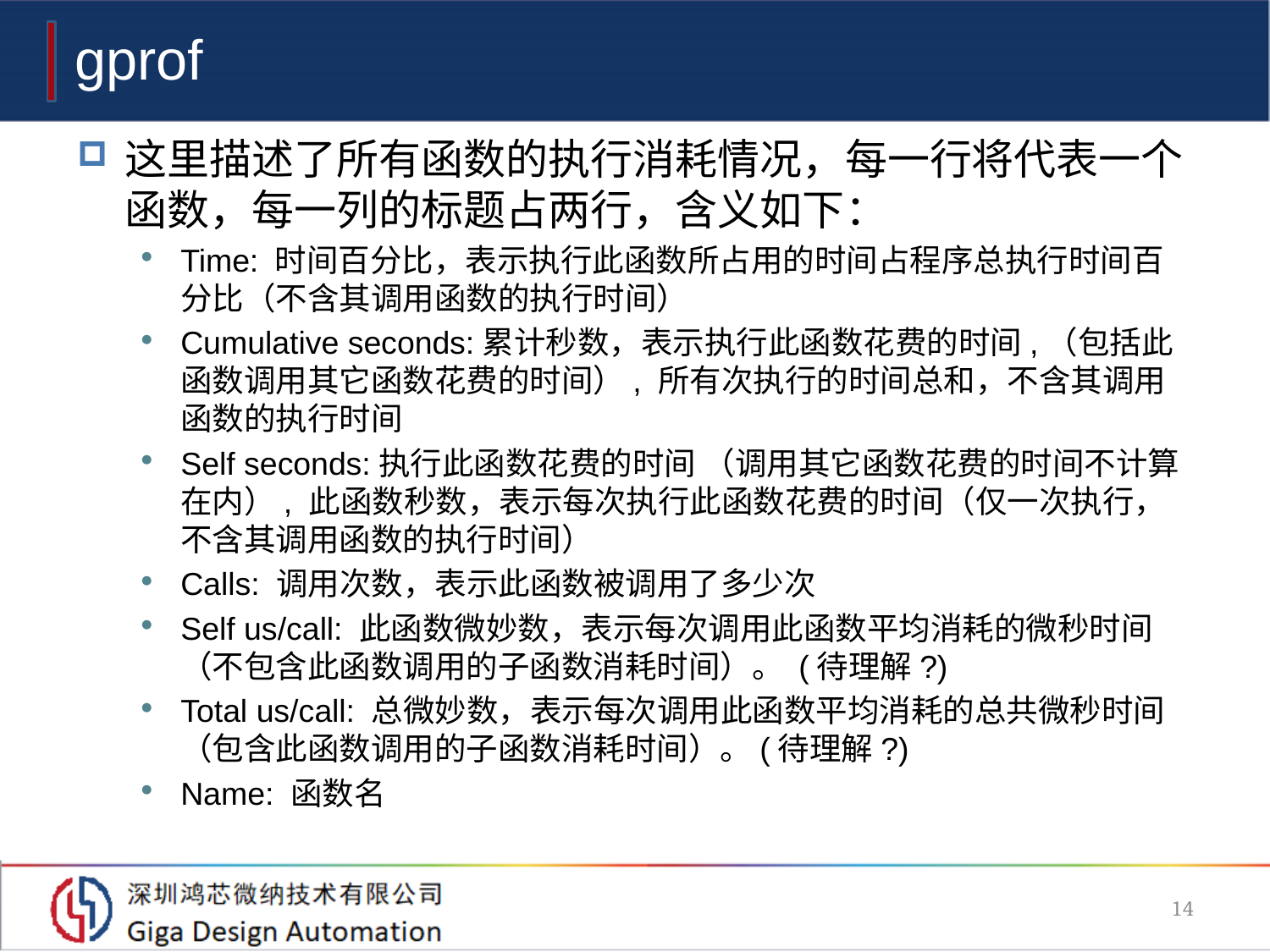

# gprof
这里描述了所有函数的执行消耗情况，每一行将代表一个函数，每一列的标题占两行，含义如下：
Time: 时间百分比，表示执行此函数所占用的时间占程序总执行时间百分比（不含其调用函数的执行时间）
Cumulative seconds:累计秒数，表示执行此函数花费的时间,（包括此函数调用其它函数花费的时间）, 所有次执行的时间总和，不含其调用函数的执行时间
Self seconds:执行此函数花费的时间 （调用其它函数花费的时间不计算在内）, 此函数秒数，表示每次执行此函数花费的时间（仅一次执行，不含其调用函数的执行时间）
Calls: 调用次数，表示此函数被调用了多少次
Self us/call: 此函数微妙数，表示每次调用此函数平均消耗的微秒时间（不包含此函数调用的子函数消耗时间）。 (待理解?)
Total us/call: 总微妙数，表示每次调用此函数平均消耗的总共微秒时间（包含此函数调用的子函数消耗时间）。(待理解?)
Name: 函数名

14